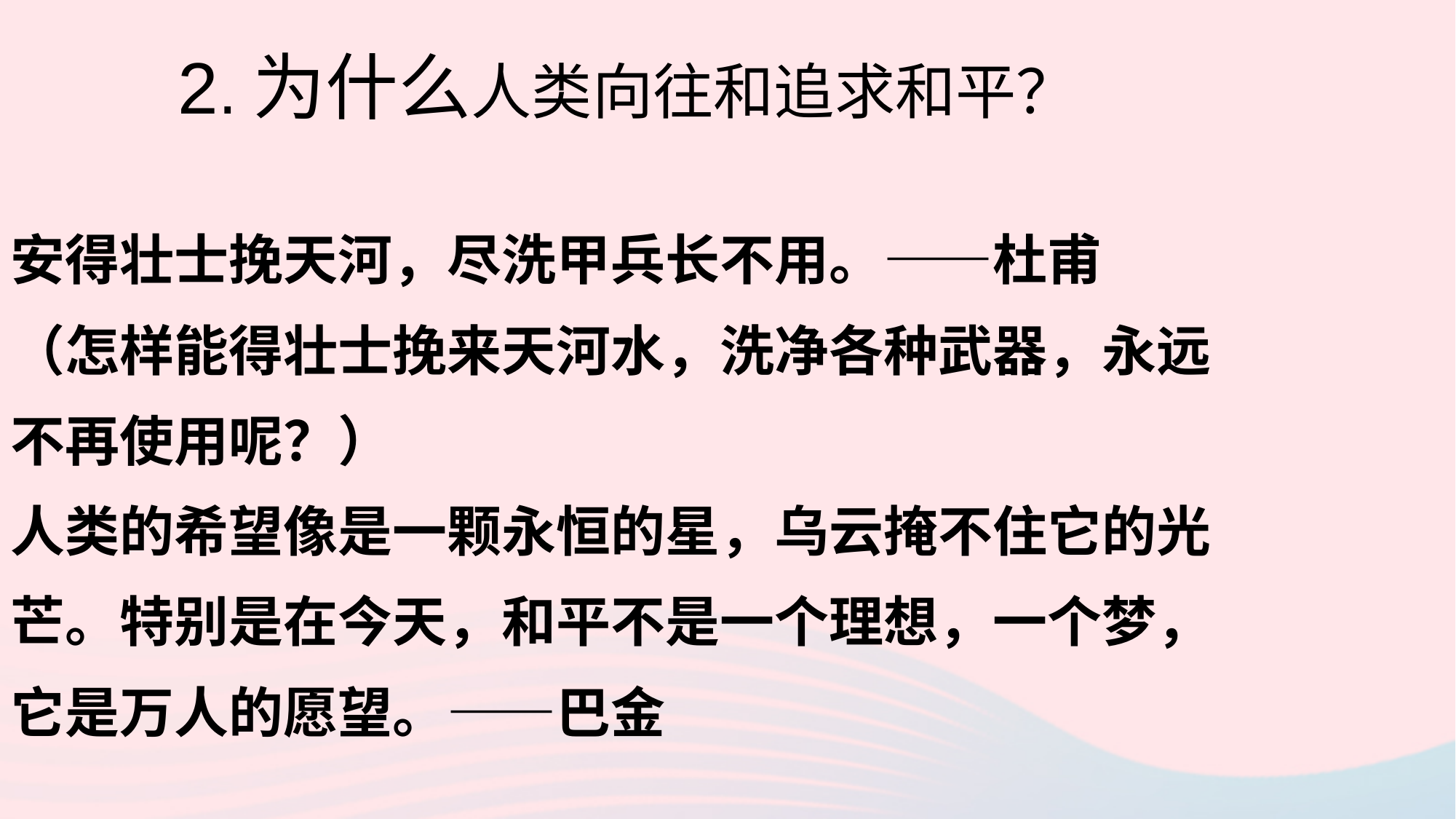

2.为什么人类向往和追求和平？
安得壮士挽天河，尽洗甲兵长不用。——杜甫
（怎样能得壮士挽来天河水，洗净各种武器，永远不再使用呢？）
人类的希望像是一颗永恒的星，乌云掩不住它的光芒。特别是在今天，和平不是一个理想，一个梦，它是万人的愿望。——巴金